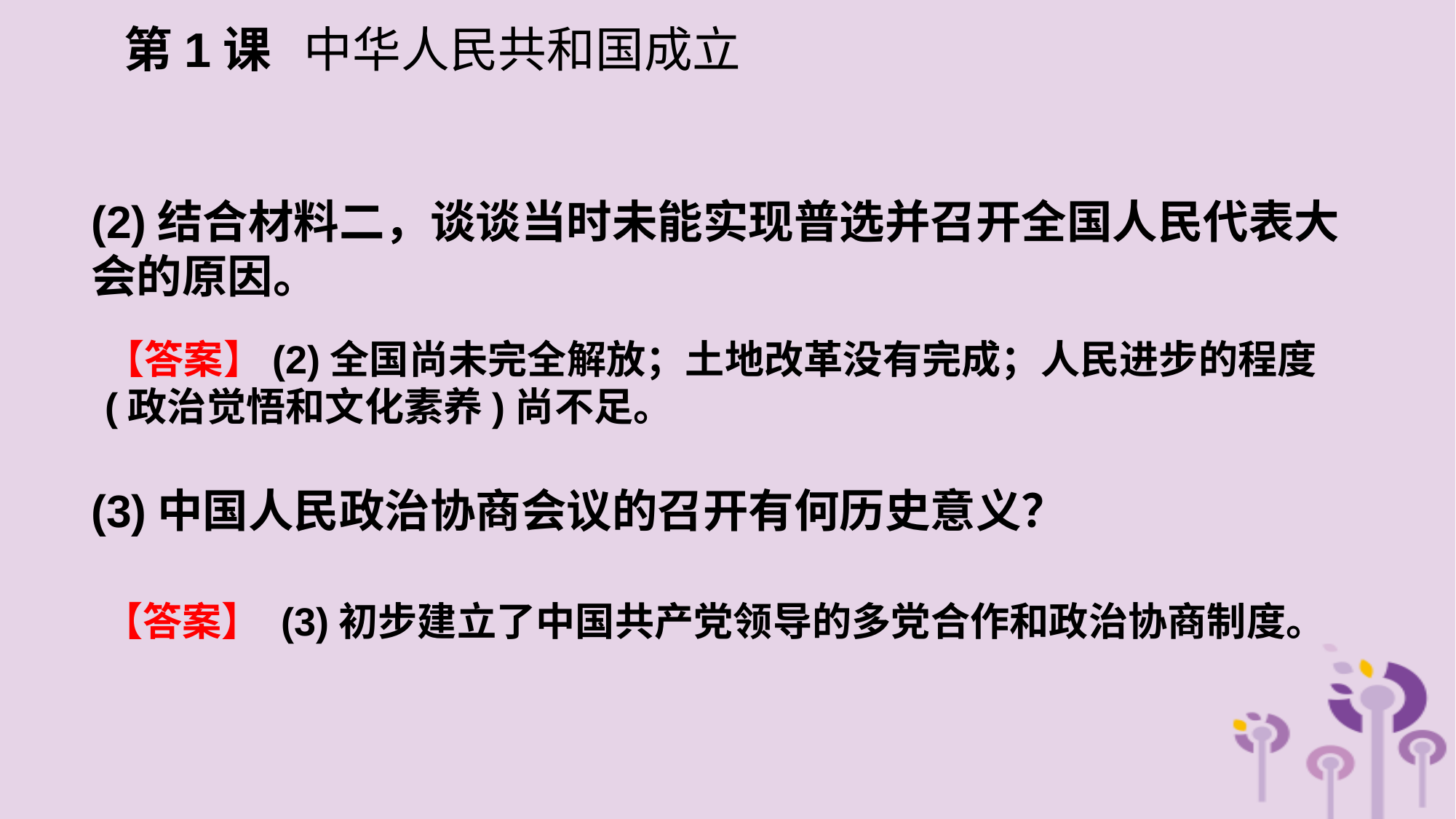

第1课   中华人民共和国成立
(2)结合材料二，谈谈当时未能实现普选并召开全国人民代表大会的原因。
【答案】(2)全国尚未完全解放；土地改革没有完成；人民进步的程度(政治觉悟和文化素养)尚不足。
(3)中国人民政治协商会议的召开有何历史意义？
【答案】 (3)初步建立了中国共产党领导的多党合作和政治协商制度。